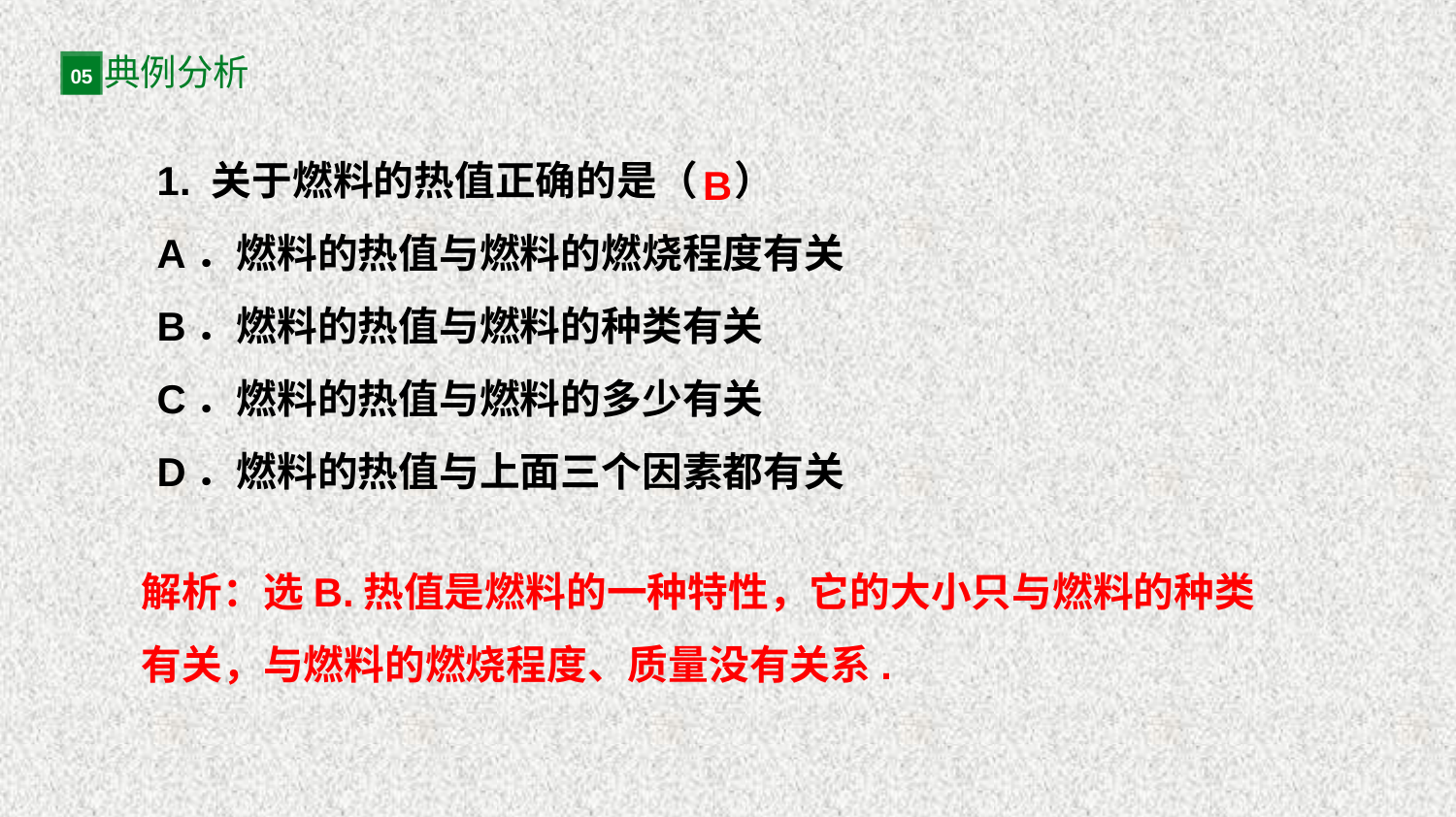

典例分析

05
1. 关于燃料的热值正确的是（    ）
A．燃料的热值与燃料的燃烧程度有关
B．燃料的热值与燃料的种类有关
C．燃料的热值与燃料的多少有关
D．燃料的热值与上面三个因素都有关
B
解析：选B.热值是燃料的一种特性，它的大小只与燃料的种类有关，与燃料的燃烧程度、质量没有关系.